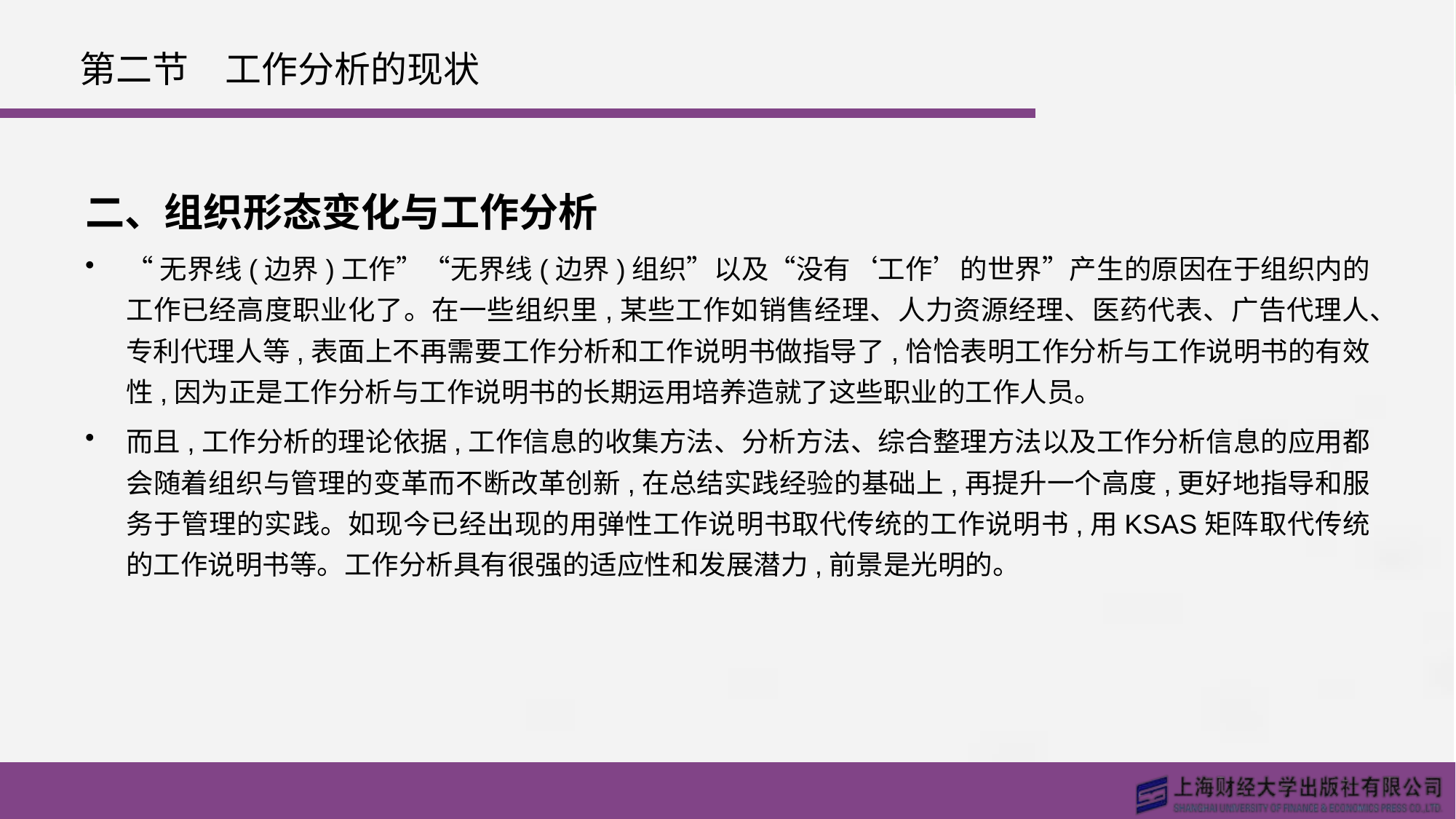

# 第二节　工作分析的现状
二、组织形态变化与工作分析
“无界线(边界)工作”“无界线(边界)组织”以及“没有‘工作’的世界”产生的原因在于组织内的工作已经高度职业化了。在一些组织里,某些工作如销售经理、人力资源经理、医药代表、广告代理人、专利代理人等,表面上不再需要工作分析和工作说明书做指导了,恰恰表明工作分析与工作说明书的有效性,因为正是工作分析与工作说明书的长期运用培养造就了这些职业的工作人员。
而且,工作分析的理论依据,工作信息的收集方法、分析方法、综合整理方法以及工作分析信息的应用都会随着组织与管理的变革而不断改革创新,在总结实践经验的基础上,再提升一个高度,更好地指导和服务于管理的实践。如现今已经出现的用弹性工作说明书取代传统的工作说明书,用KSAS矩阵取代传统的工作说明书等。工作分析具有很强的适应性和发展潜力,前景是光明的。